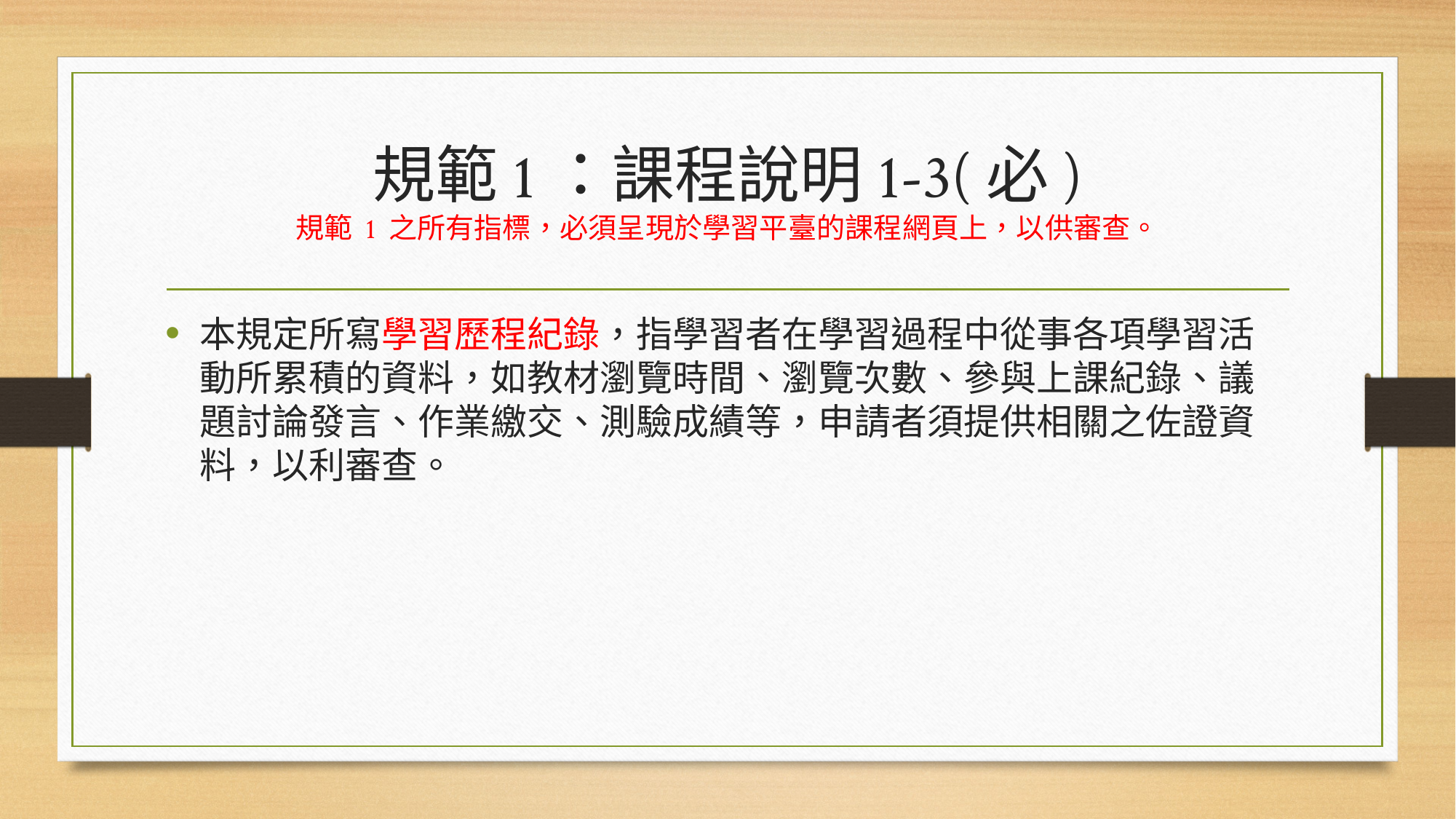

# 規範1：課程說明1-3(必) 規範 1 之所有指標，必須呈現於學習平臺的課程網頁上，以供審查。
本規定所寫學習歷程紀錄，指學習者在學習過程中從事各項學習活動所累積的資料，如教材瀏覽時間、瀏覽次數、參與上課紀錄、議題討論發言、作業繳交、測驗成績等，申請者須提供相關之佐證資 料，以利審查。